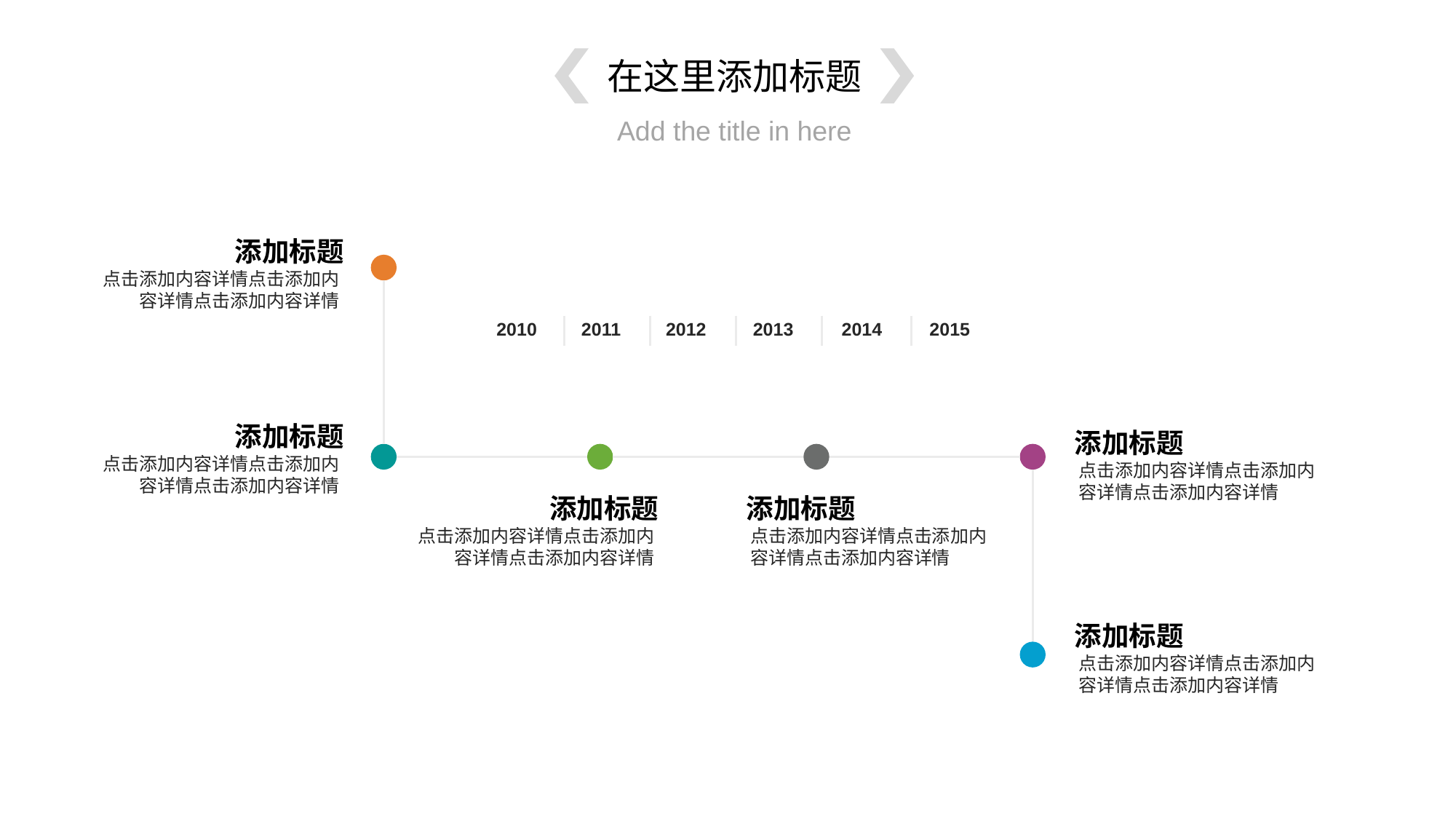

在这里添加标题
Add the title in here
添加标题

点击添加内容详情点击添加内容详情点击添加内容详情
2010
2011
2012
2013
2014
2015
添加标题
添加标题

点击添加内容详情点击添加内容详情点击添加内容详情
点击添加内容详情点击添加内容详情点击添加内容详情
添加标题
添加标题
点击添加内容详情点击添加内容详情点击添加内容详情
点击添加内容详情点击添加内容详情点击添加内容详情
添加标题

点击添加内容详情点击添加内容详情点击添加内容详情